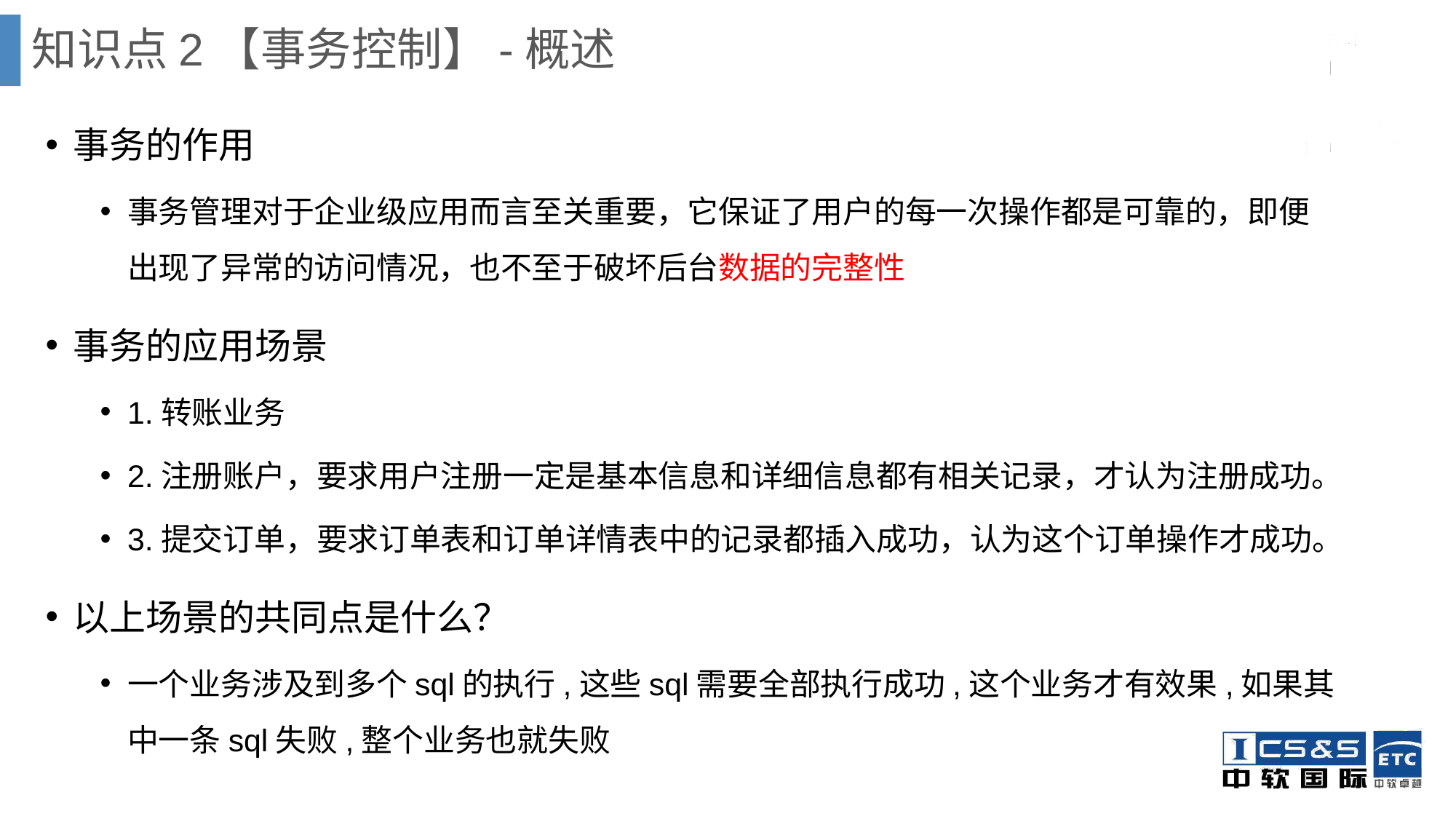

知识点2【事务控制】-概述
事务的作用
事务管理对于企业级应用而言至关重要，它保证了用户的每一次操作都是可靠的，即便出现了异常的访问情况，也不至于破坏后台数据的完整性
事务的应用场景
1.转账业务
2.注册账户，要求用户注册一定是基本信息和详细信息都有相关记录，才认为注册成功。
3.提交订单，要求订单表和订单详情表中的记录都插入成功，认为这个订单操作才成功。
以上场景的共同点是什么？
一个业务涉及到多个sql的执行,这些sql需要全部执行成功,这个业务才有效果,如果其中一条sql失败,整个业务也就失败